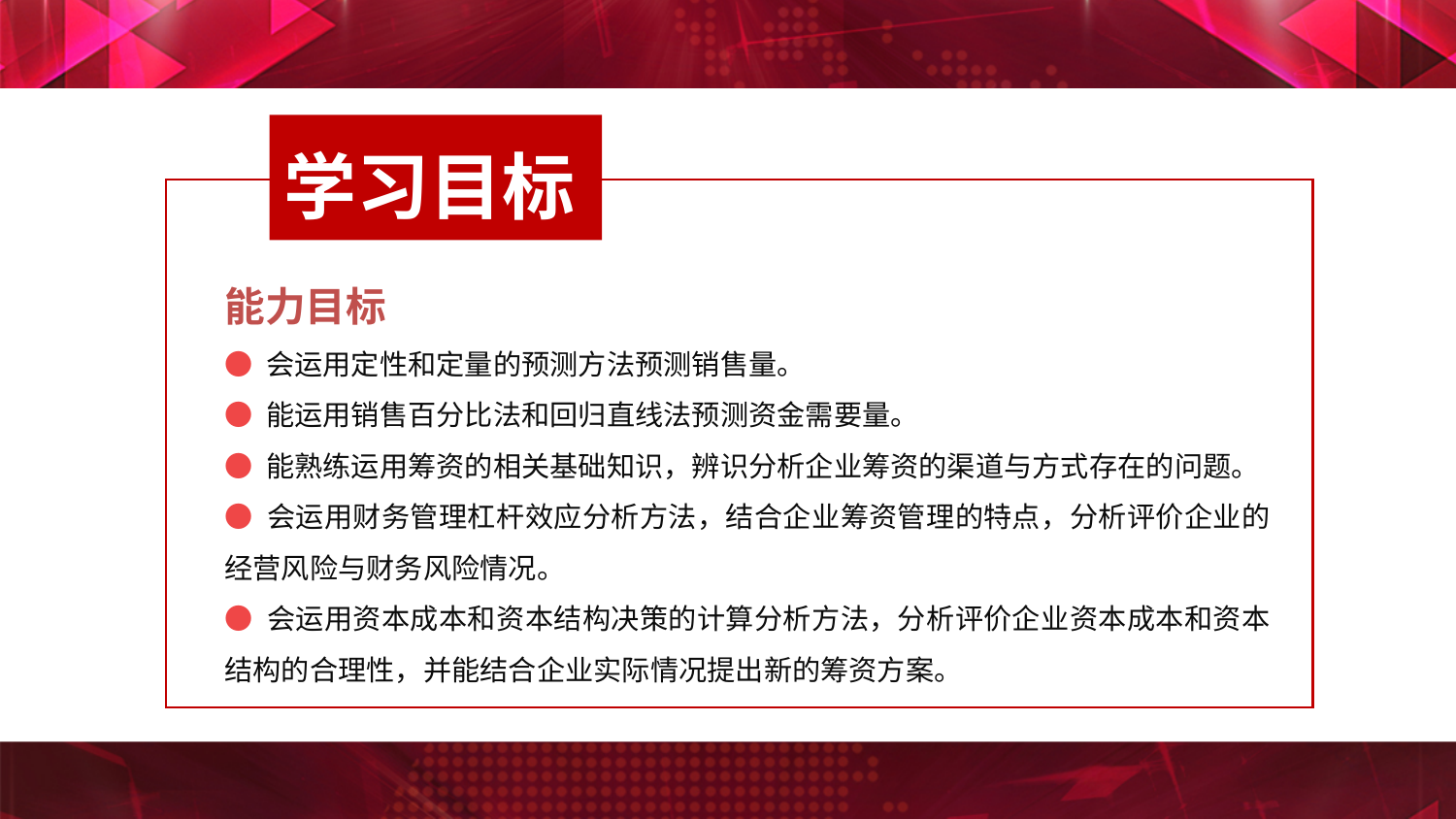

学习目标

能力目标
● 会运用定性和定量的预测方法预测销售量。
● 能运用销售百分比法和回归直线法预测资金需要量。
● 能熟练运用筹资的相关基础知识，辨识分析企业筹资的渠道与方式存在的问题。
● 会运用财务管理杠杆效应分析方法，结合企业筹资管理的特点，分析评价企业的经营风险与财务风险情况。
● 会运用资本成本和资本结构决策的计算分析方法，分析评价企业资本成本和资本结构的合理性，并能结合企业实际情况提出新的筹资方案。